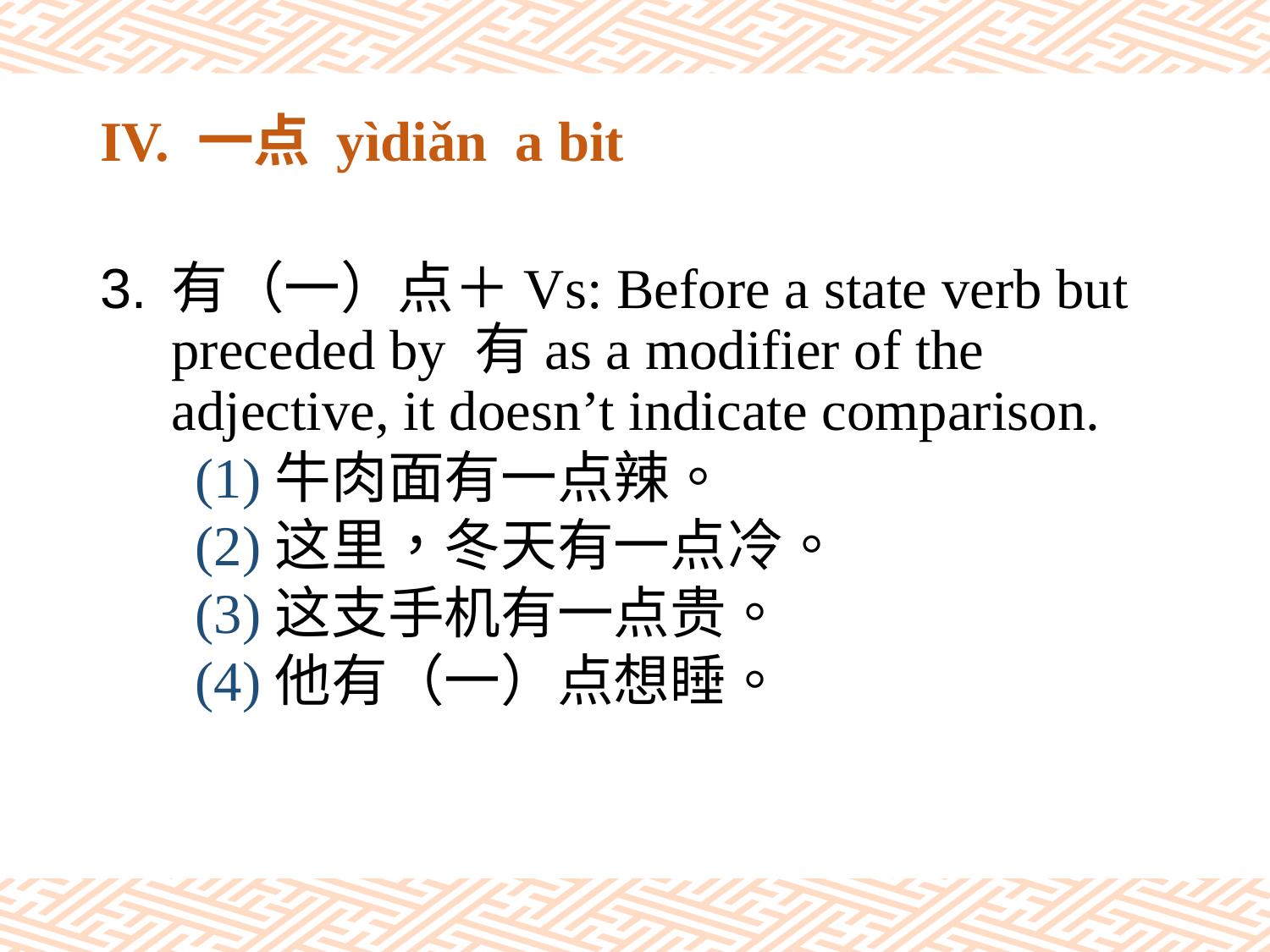

# IV. 一点 yìdiǎn  a bit
有（一）点＋Vs: Before a state verb but preceded by 有as a modifier of the adjective, it doesn’t indicate comparison.
(1)牛肉面有一点辣。
(2)这里，冬天有一点冷。
(3)这支手机有一点贵。
(4)他有（一）点想睡。